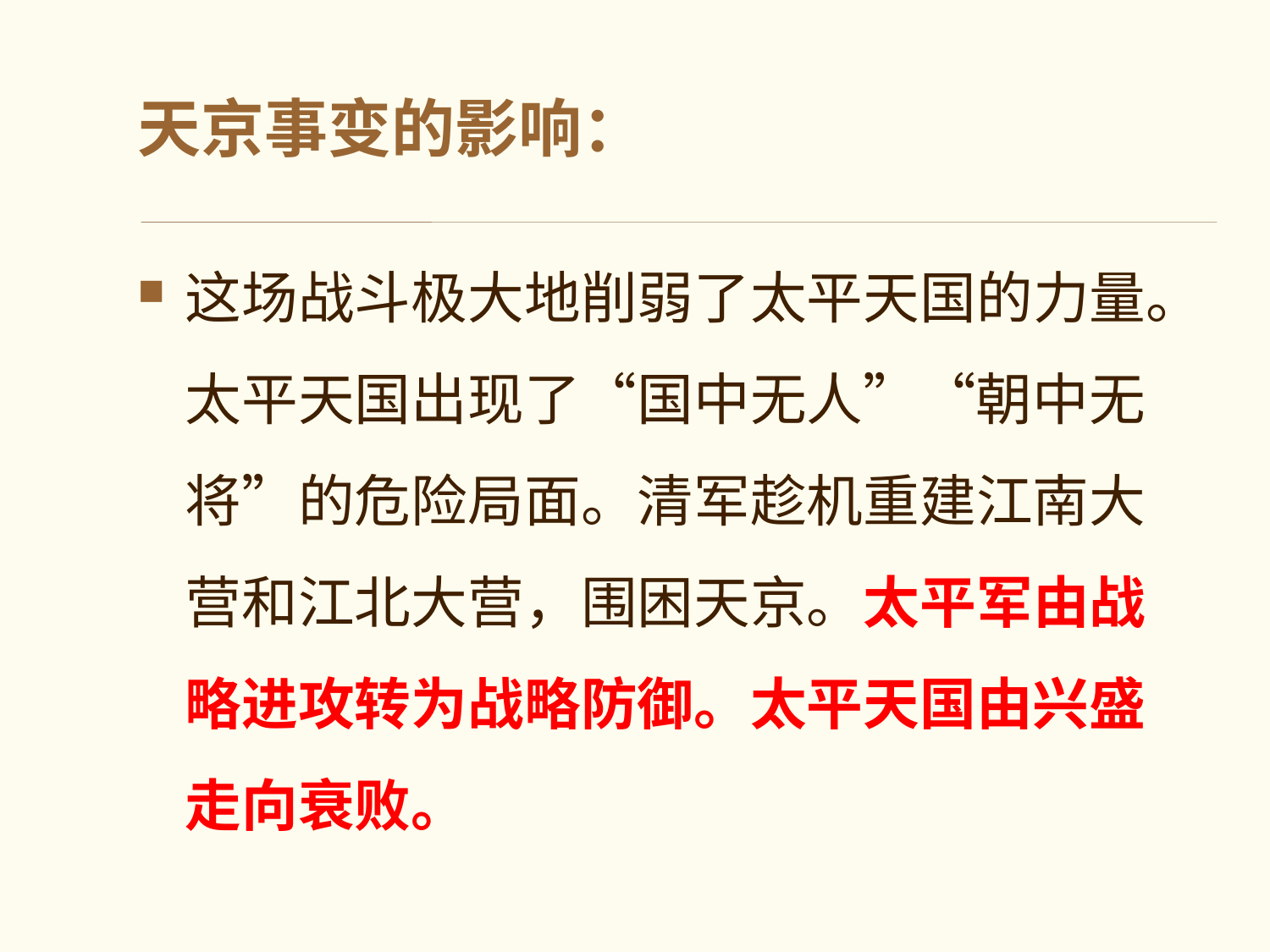

# 天京事变的影响：
这场战斗极大地削弱了太平天国的力量。太平天国出现了“国中无人”“朝中无将”的危险局面。清军趁机重建江南大营和江北大营，围困天京。太平军由战略进攻转为战略防御。太平天国由兴盛走向衰败。